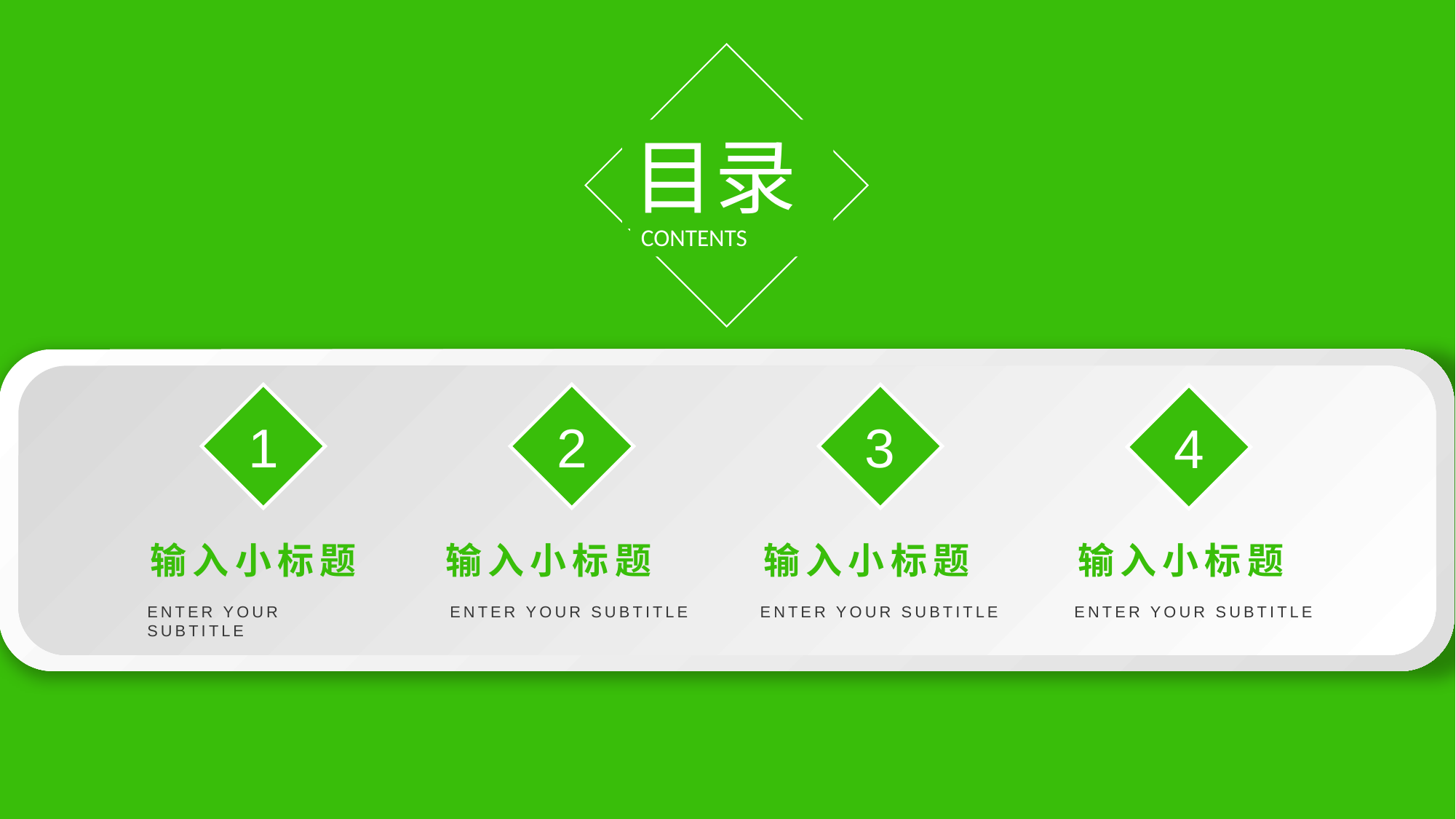

目录
CONTENTS

1
2
3
4
输入小标题
ENTER YOUR SUBTITLE
输入小标题
ENTER YOUR SUBTITLE
输入小标题
ENTER YOUR SUBTITLE
输入小标题
ENTER YOUR SUBTITLE